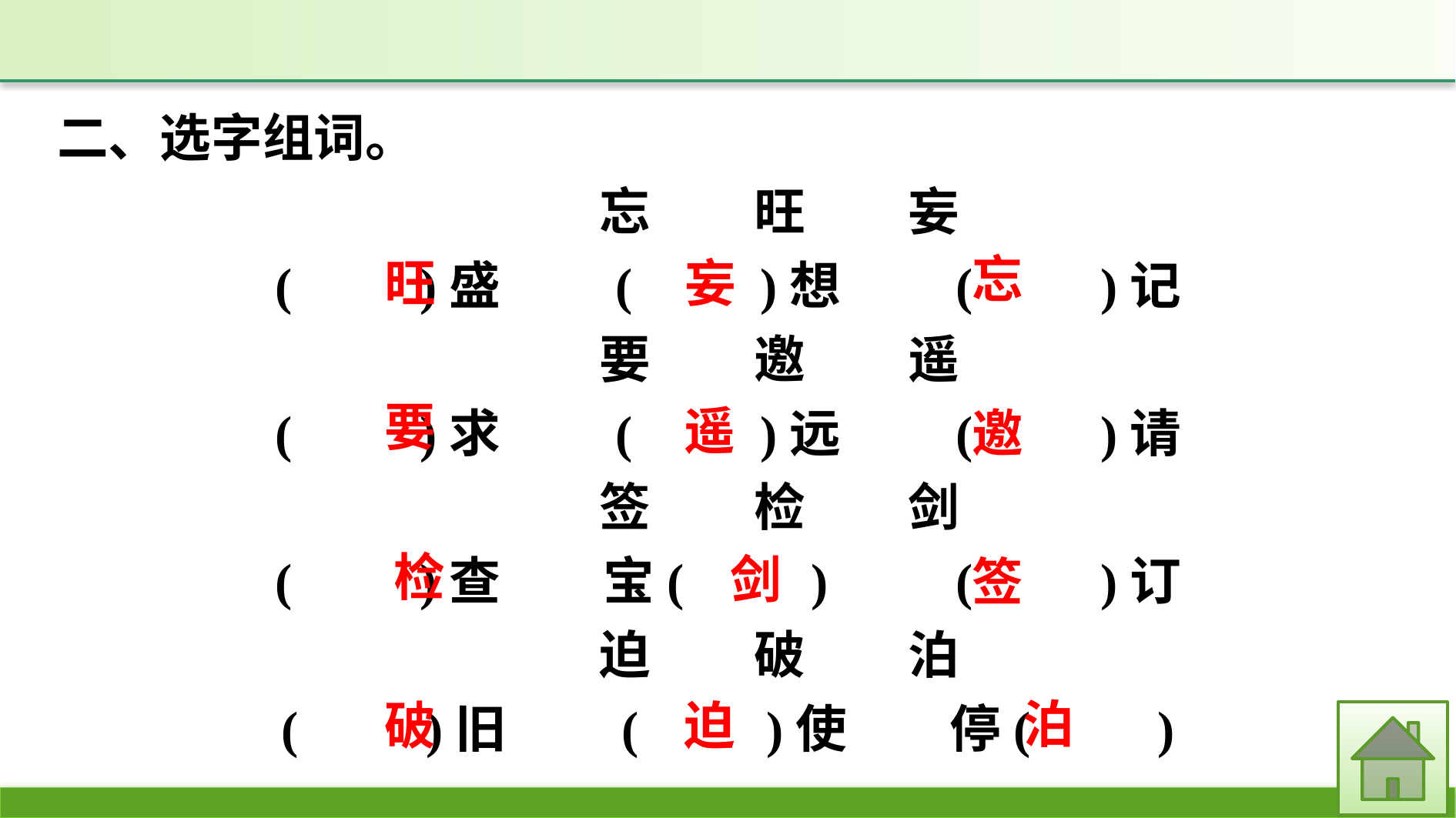

二、选字组词。
　　忘　　旺　　妄
(　　)盛　　(　　)想　　(　　)记
　　要　　邀　　遥
(　　)求　　(　　)远　　(　　)请
　　签　　检　　剑
(　　)查　　宝(　　)　　(　　)订
　　迫　　破　　泊
(　　)旧　　(　　)使　　停(　　)
忘
旺
妄
要
遥
邀
检
剑
签
泊
迫
破